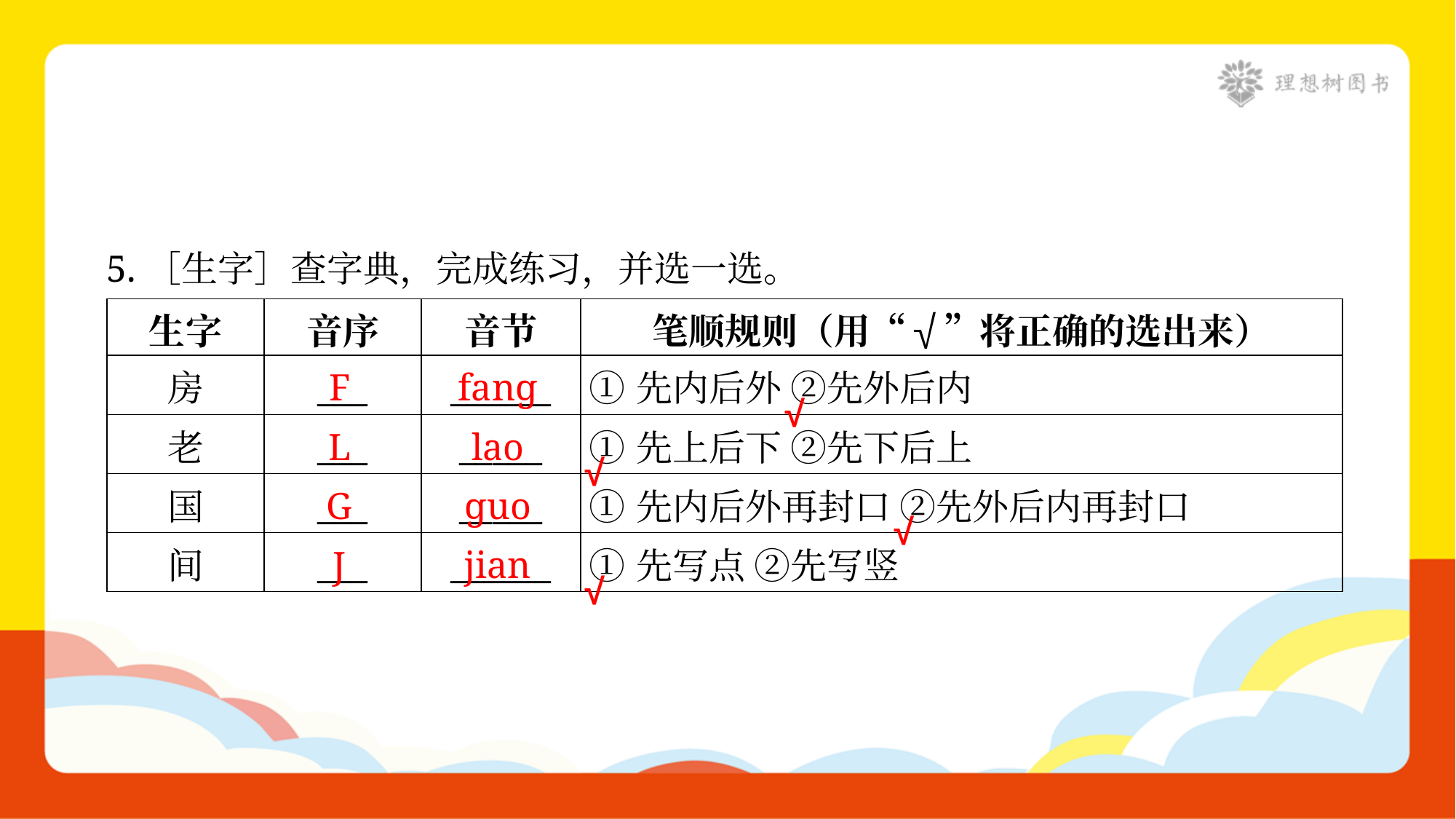

5.［生字］查字典，完成练习，并选一选。
| 生字 | 音序 | 音节 | 笔顺规则（用“√”将正确的选出来） |
| --- | --- | --- | --- |
| 房 | \_\_\_ | \_\_\_\_\_\_ | ①先内后外 ②先外后内 |
| 老 | \_\_\_ | \_\_\_\_\_ | ①先上后下 ②先下后上 |
| 国 | \_\_\_ | \_\_\_\_\_ | ①先内后外再封口 ②先外后内再封口 |
| 间 | \_\_\_ | \_\_\_\_\_\_ | ①先写点 ②先写竖 |
F
fanɡ
√
L
lao
√
G
ɡuo
√
J
jian
√